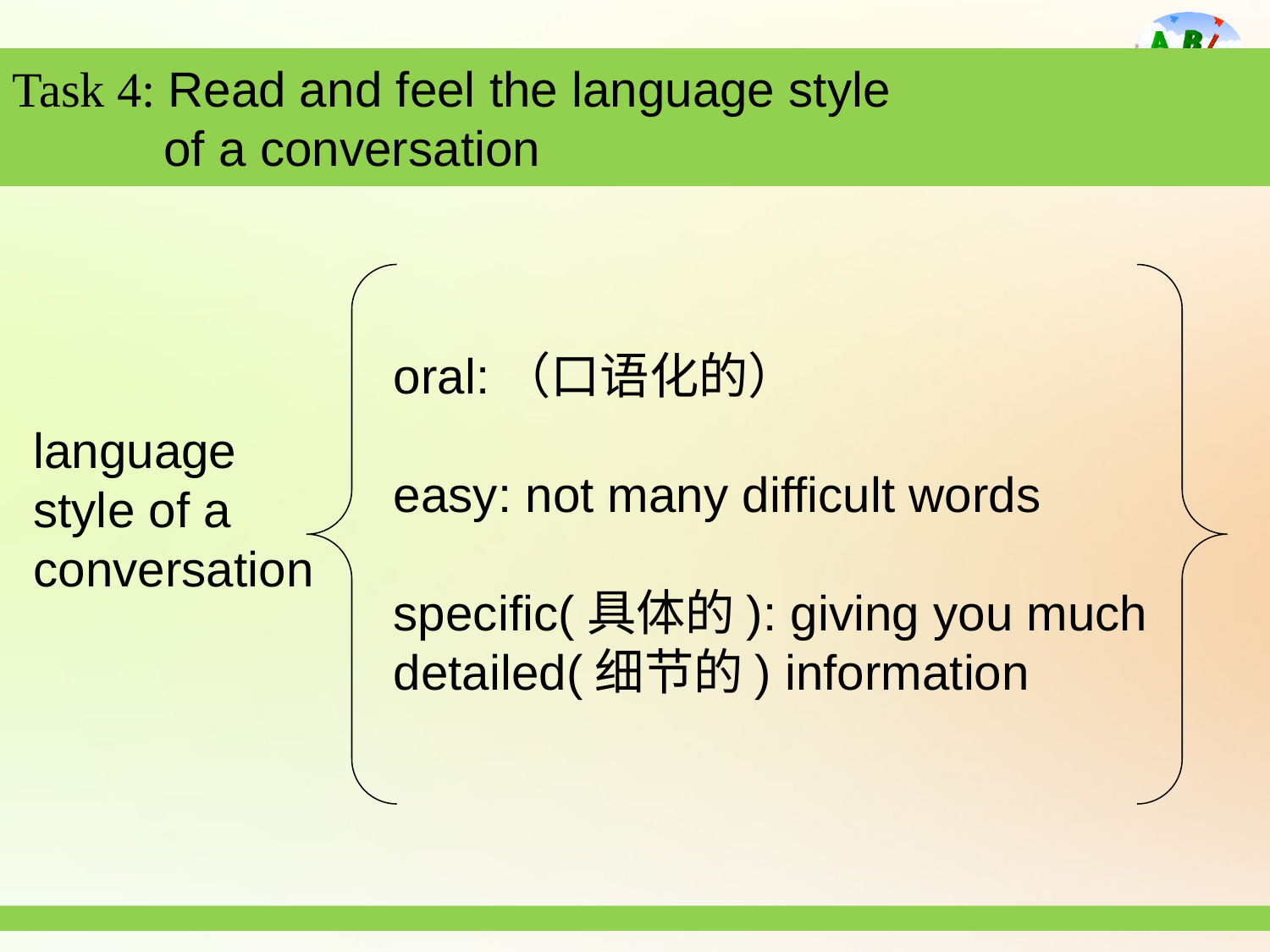

Task 4: Read and feel the language style
           of a conversation

oral:（口语化的）

easy: not many difficult words

specific(具体的): giving you much detailed(细节的) information
language
style of a
conversation